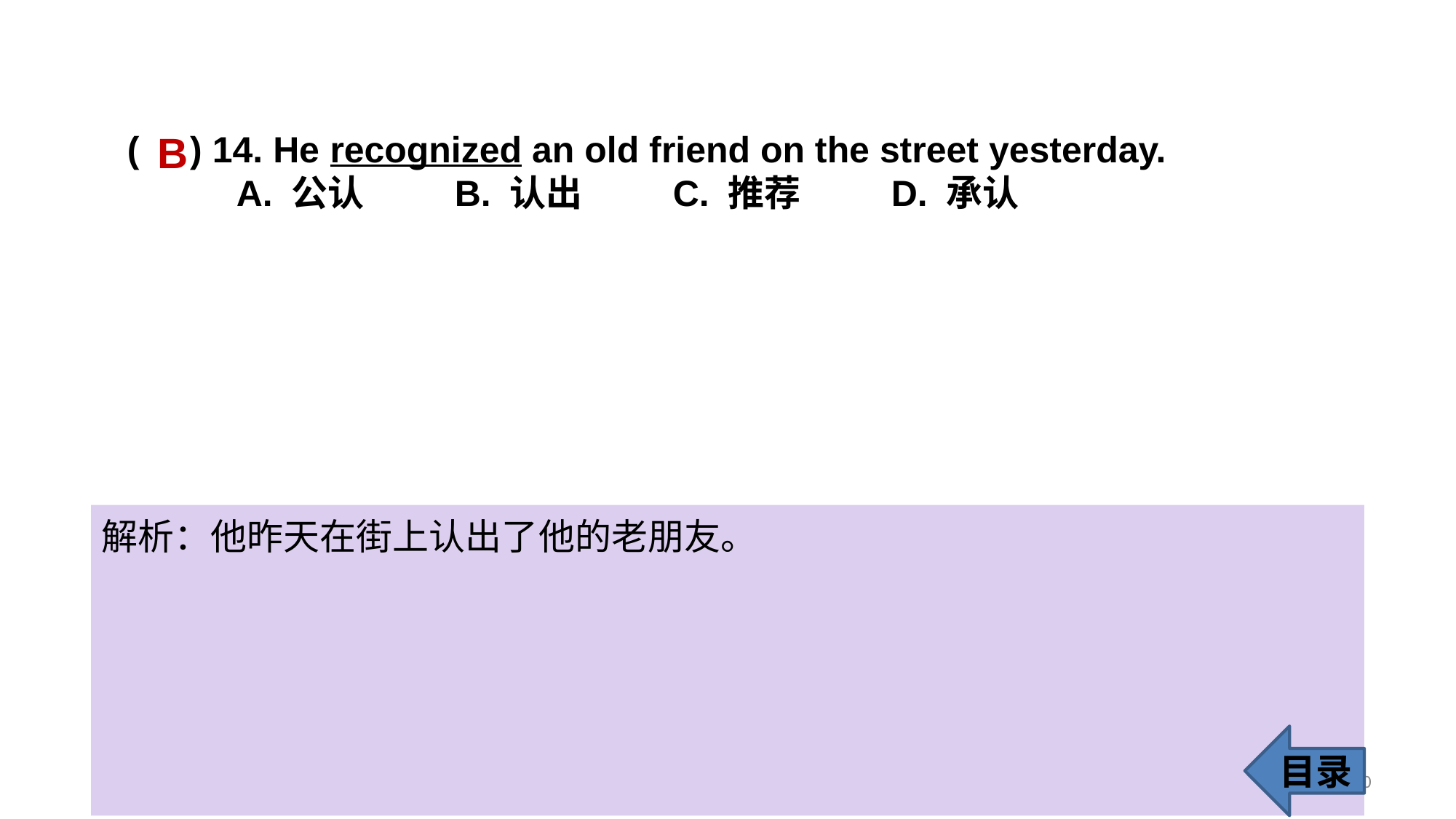

B
(     ) 14. He recognized an old friend on the street yesterday.
	A. 公认 	B. 认出 	C. 推荐 	D. 承认

解析：他昨天在街上认出了他的老朋友。
目录
20